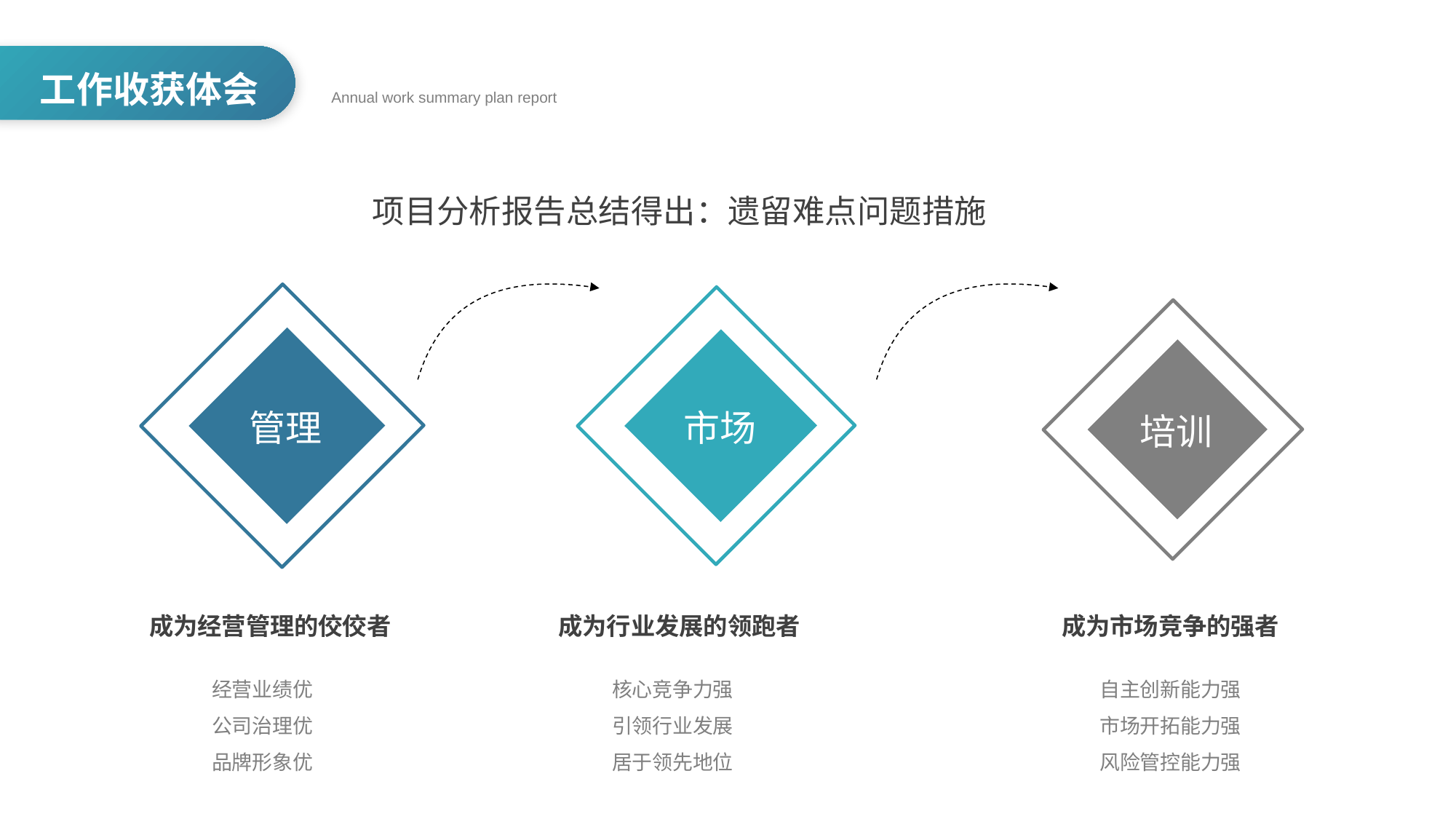

工作收获体会
项目分析报告总结得出：遗留难点问题措施

管理
市场
培训
成为行业发展的领跑者
成为经营管理的佼佼者
成为市场竞争的强者
经营业绩优
公司治理优
品牌形象优
核心竞争力强
引领行业发展
居于领先地位
自主创新能力强
市场开拓能力强
风险管控能力强